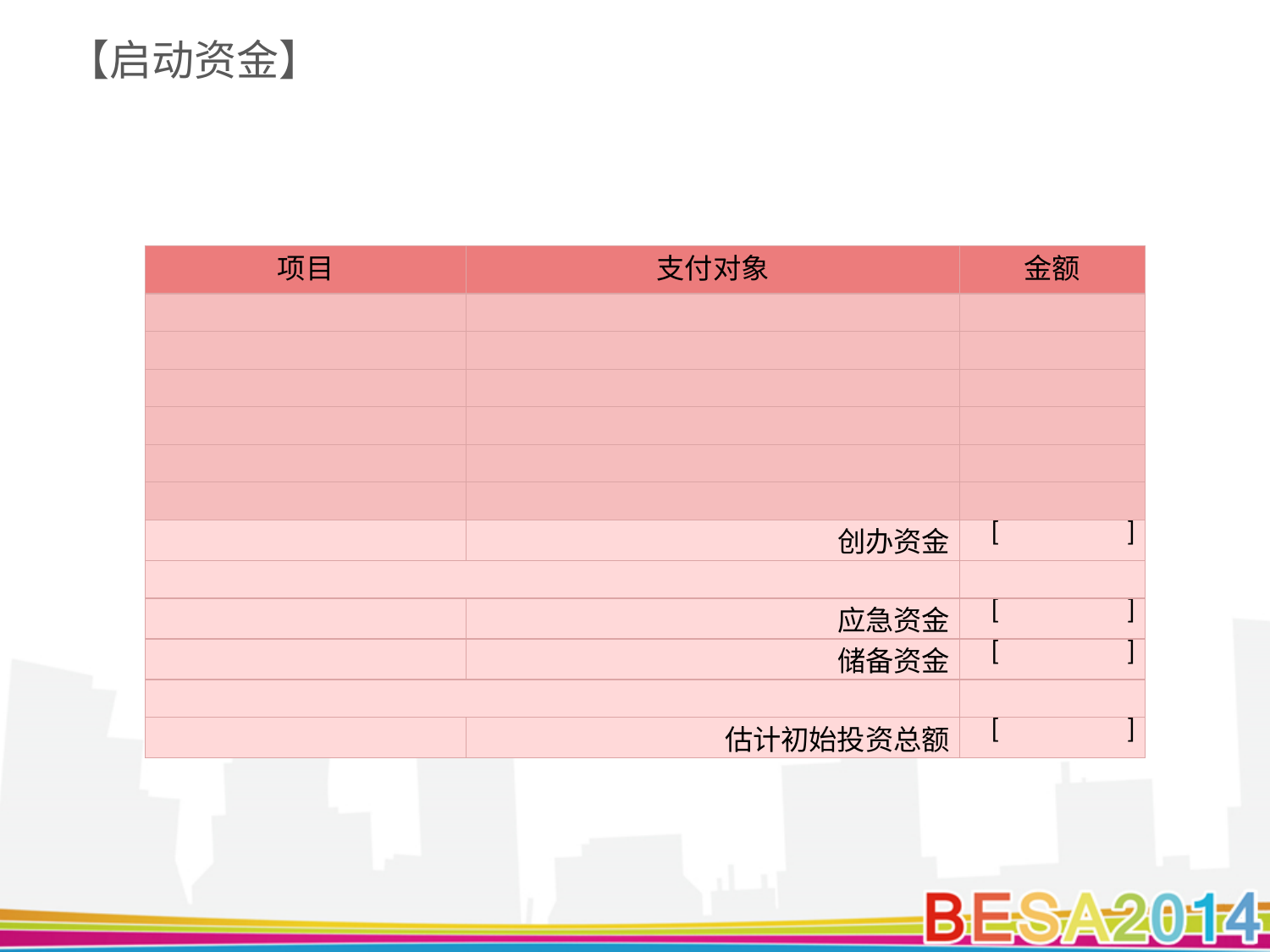

# 【启动资金】
| 项目 | 支付对象 | 金额 |
| --- | --- | --- |
|  |  |  |
|  |  |  |
|  |  |  |
|  |  |  |
|  |  |  |
|  |  |  |
|  | 创办资金 | [ ] |
|  |  |  |
|  | 应急资金 | [ ] |
|  | 储备资金 | [ ] |
|  |  |  |
|  | 估计初始投资总额 | [ ] |